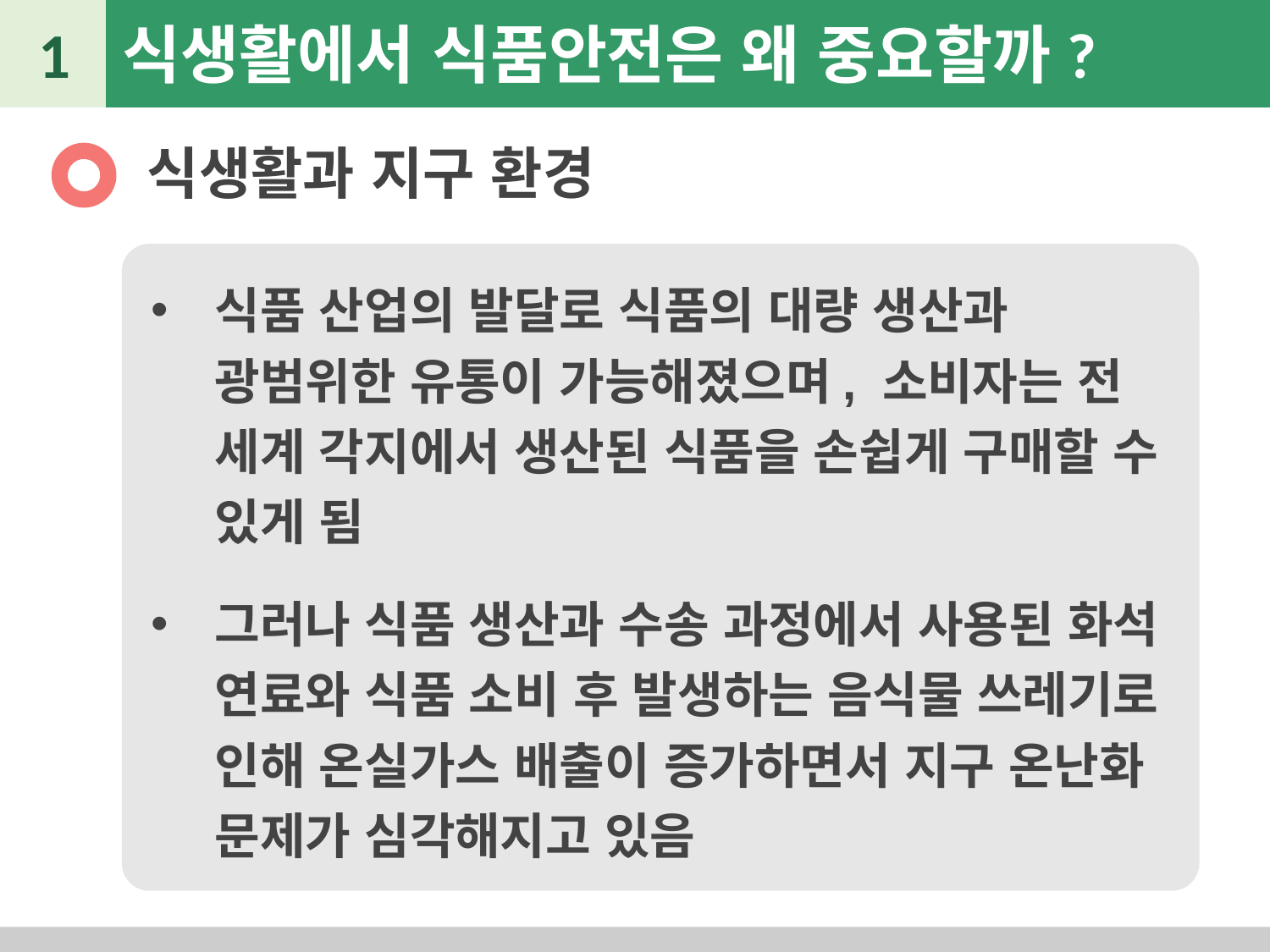

1
식생활에서 식품안전은 왜 중요할까?
식생활과 지구 환경

식품 산업의 발달로 식품의 대량 생산과 광범위한 유통이 가능해졌으며, 소비자는 전 세계 각지에서 생산된 식품을 손쉽게 구매할 수 있게 됨
그러나 식품 생산과 수송 과정에서 사용된 화석 연료와 식품 소비 후 발생하는 음식물 쓰레기로 인해 온실가스 배출이 증가하면서 지구 온난화 문제가 심각해지고 있음